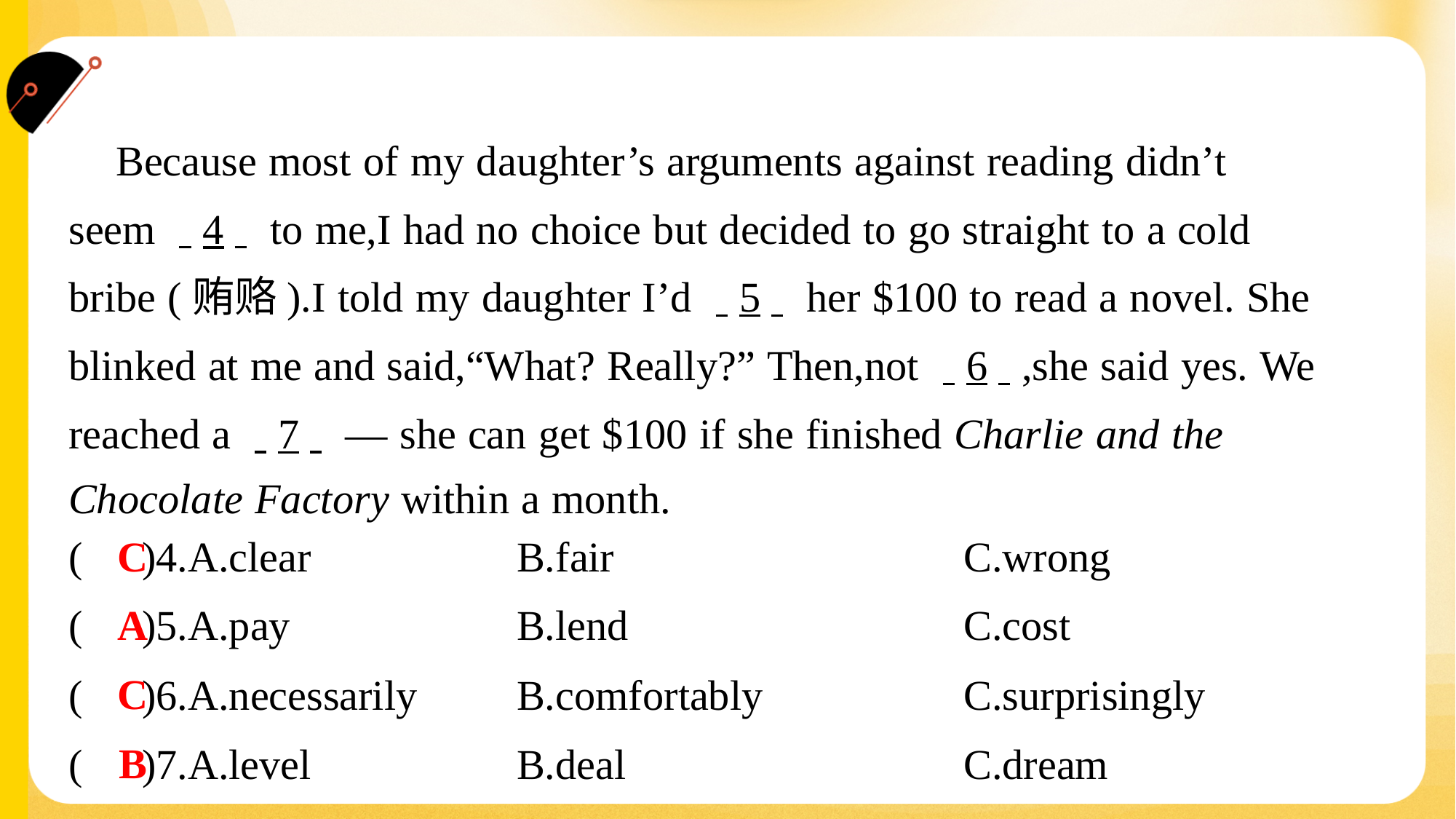

Because most of my daughter’s arguments against reading didn’t
seem . .4. . to me,I had no choice but decided to go straight to a cold
bribe (贿赂).I told my daughter I’d . .5. . her $100 to read a novel. She
blinked at me and said,“What? Really?” Then,not . .6. .,she said yes. We
reached a . .7. . — she can get $100 if she finished Charlie and the
Chocolate Factory within a month.#2
C
(     )4.A.clear	B.fair	C.wrong
A
(     )5.A.pay	B.lend	C.cost
C
(     )6.A.necessarily	B.comfortably	C.surprisingly
B
(     )7.A.level	B.deal	C.dream